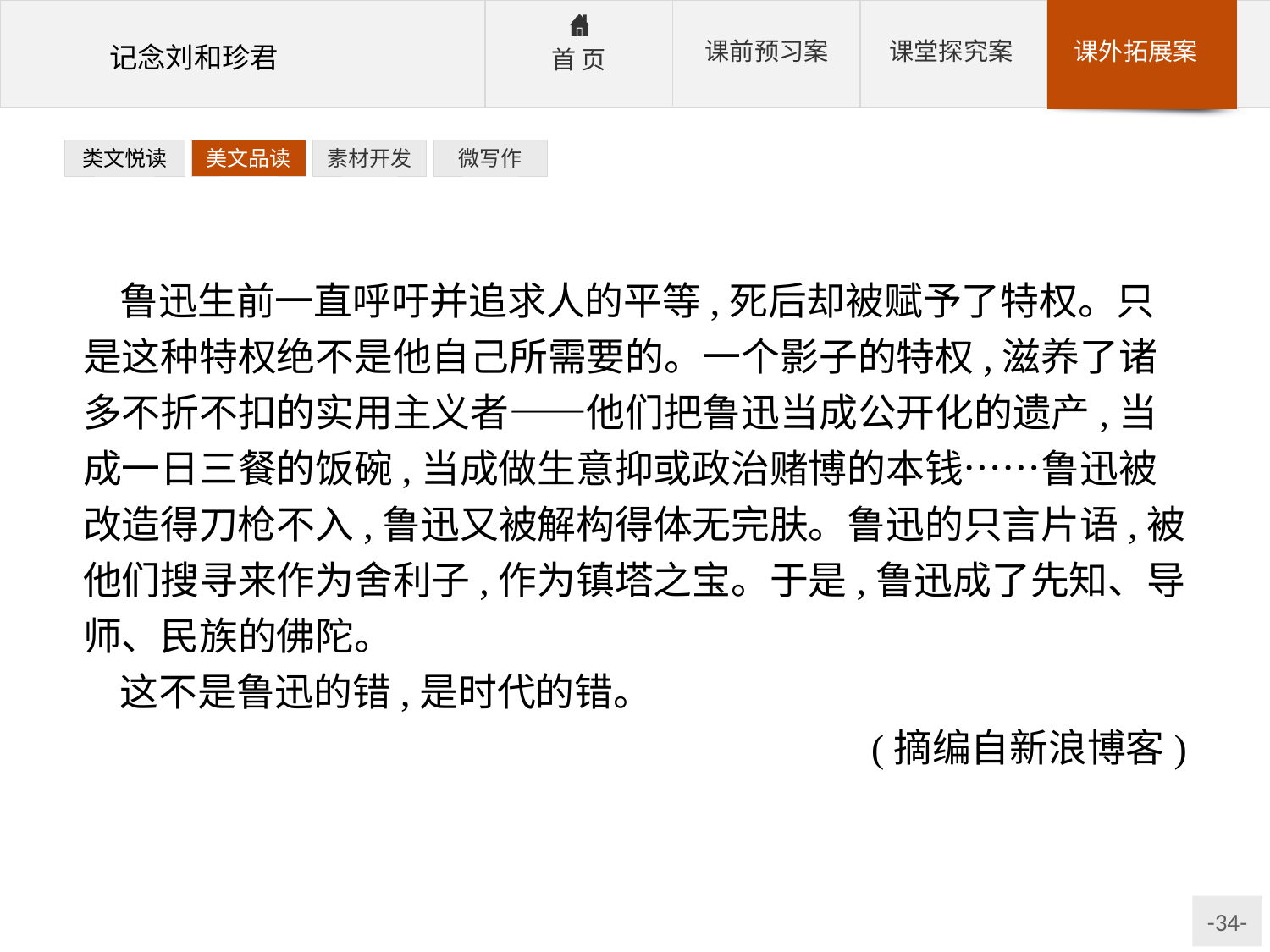

类文悦读
美文品读
素材开发
微写作
鲁迅生前一直呼吁并追求人的平等,死后却被赋予了特权。只是这种特权绝不是他自己所需要的。一个影子的特权,滋养了诸多不折不扣的实用主义者——他们把鲁迅当成公开化的遗产,当成一日三餐的饭碗,当成做生意抑或政治赌博的本钱……鲁迅被改造得刀枪不入,鲁迅又被解构得体无完肤。鲁迅的只言片语,被他们搜寻来作为舍利子,作为镇塔之宝。于是,鲁迅成了先知、导师、民族的佛陀。
这不是鲁迅的错,是时代的错。
(摘编自新浪博客)